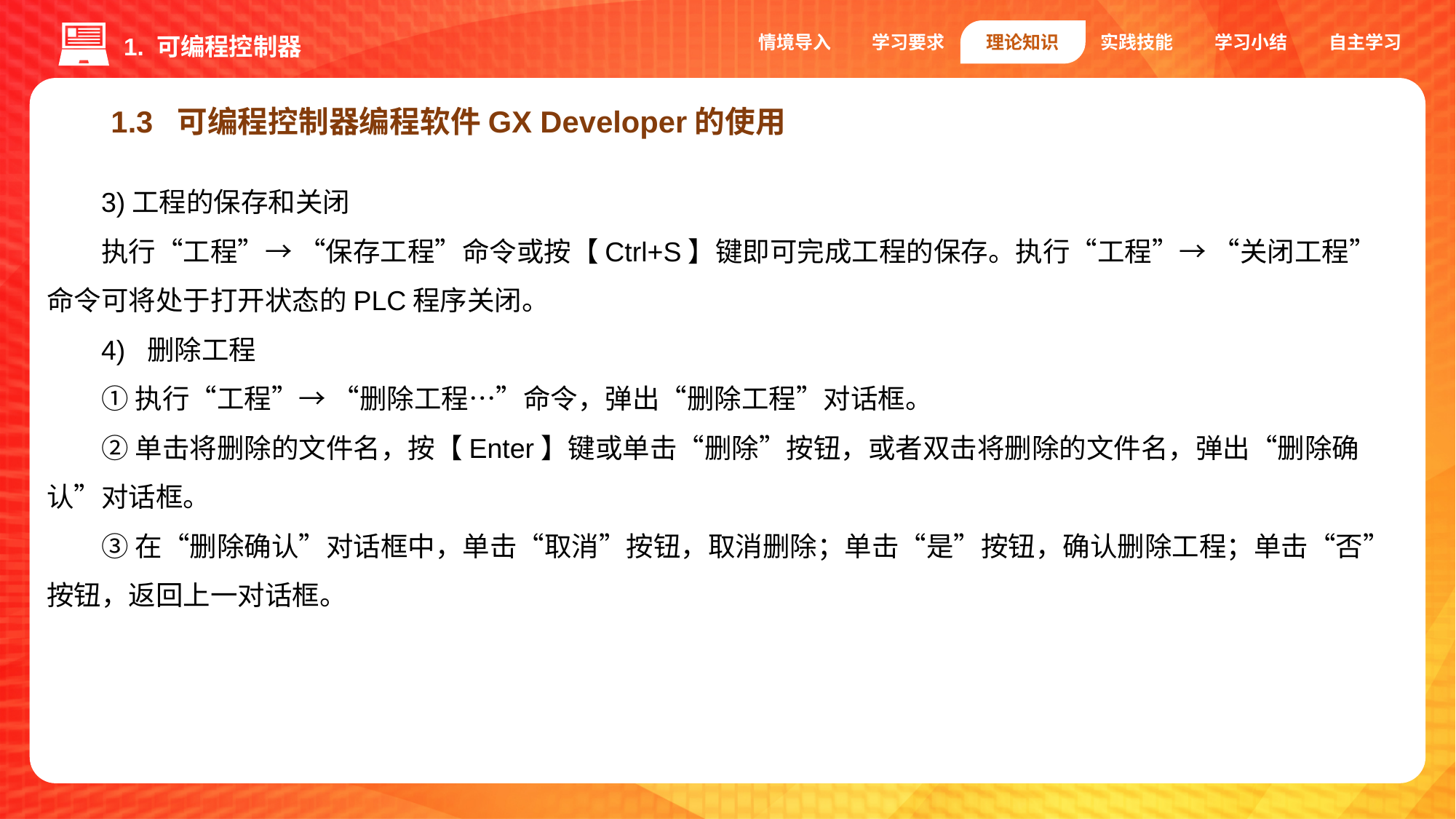

情境导入
学习要求
理论知识
实践技能
学习小结
自主学习

1. 可编程控制器
1.3  可编程控制器编程软件GX Developer的使用
3)工程的保存和关闭
执行“工程”→ “保存工程”命令或按【Ctrl+S】键即可完成工程的保存。执行“工程”→ “关闭工程”命令可将处于打开状态的PLC程序关闭。
4)  删除工程
①执行“工程”→ “删除工程…”命令，弹出“删除工程”对话框。
②单击将删除的文件名，按【Enter】键或单击“删除”按钮，或者双击将删除的文件名，弹出“删除确认”对话框。
③在“删除确认”对话框中，单击“取消”按钮，取消删除；单击“是”按钮，确认删除工程；单击“否”按钮，返回上一对话框。